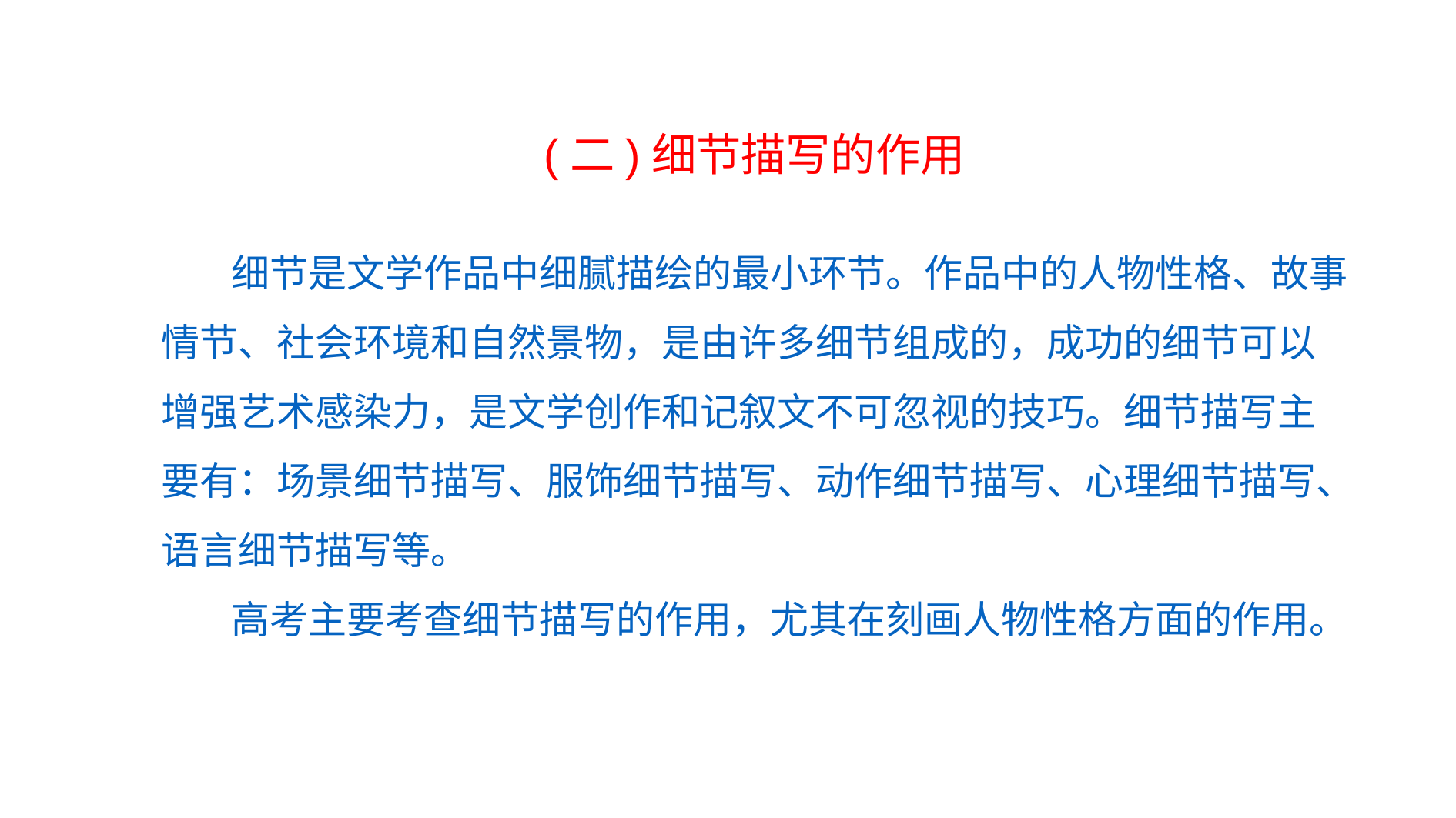

(二)细节描写的作用

       细节是文学作品中细腻描绘的最小环节。作品中的人物性格、故事情节、社会环境和自然景物，是由许多细节组成的，成功的细节可以增强艺术感染力，是文学创作和记叙文不可忽视的技巧。细节描写主要有：场景细节描写、服饰细节描写、动作细节描写、心理细节描写、语言细节描写等。
       高考主要考查细节描写的作用，尤其在刻画人物性格方面的作用。